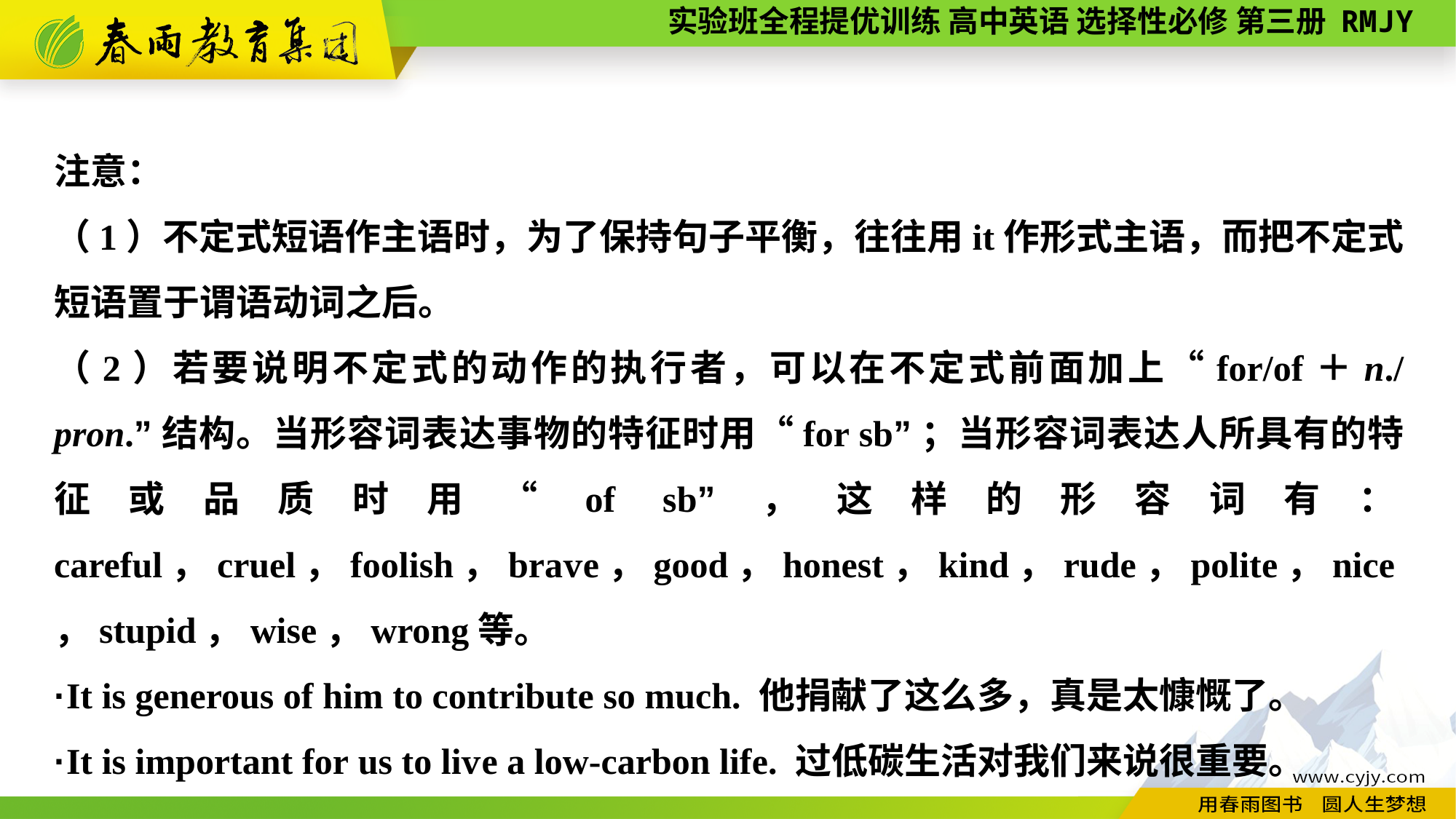

注意：
（1）不定式短语作主语时，为了保持句子平衡，往往用it作形式主语，而把不定式短语置于谓语动词之后。
（2）若要说明不定式的动作的执行者，可以在不定式前面加上“for/of＋n./pron.”结构。当形容词表达事物的特征时用“for sb”；当形容词表达人所具有的特征或品质时用“of sb”，这样的形容词有：careful，cruel，foolish，brave，good，honest，kind，rude，polite，nice，stupid，wise，wrong等。
·It is generous of him to contribute so much. 他捐献了这么多，真是太慷慨了。
·It is important for us to live a low-carbon life. 过低碳生活对我们来说很重要。